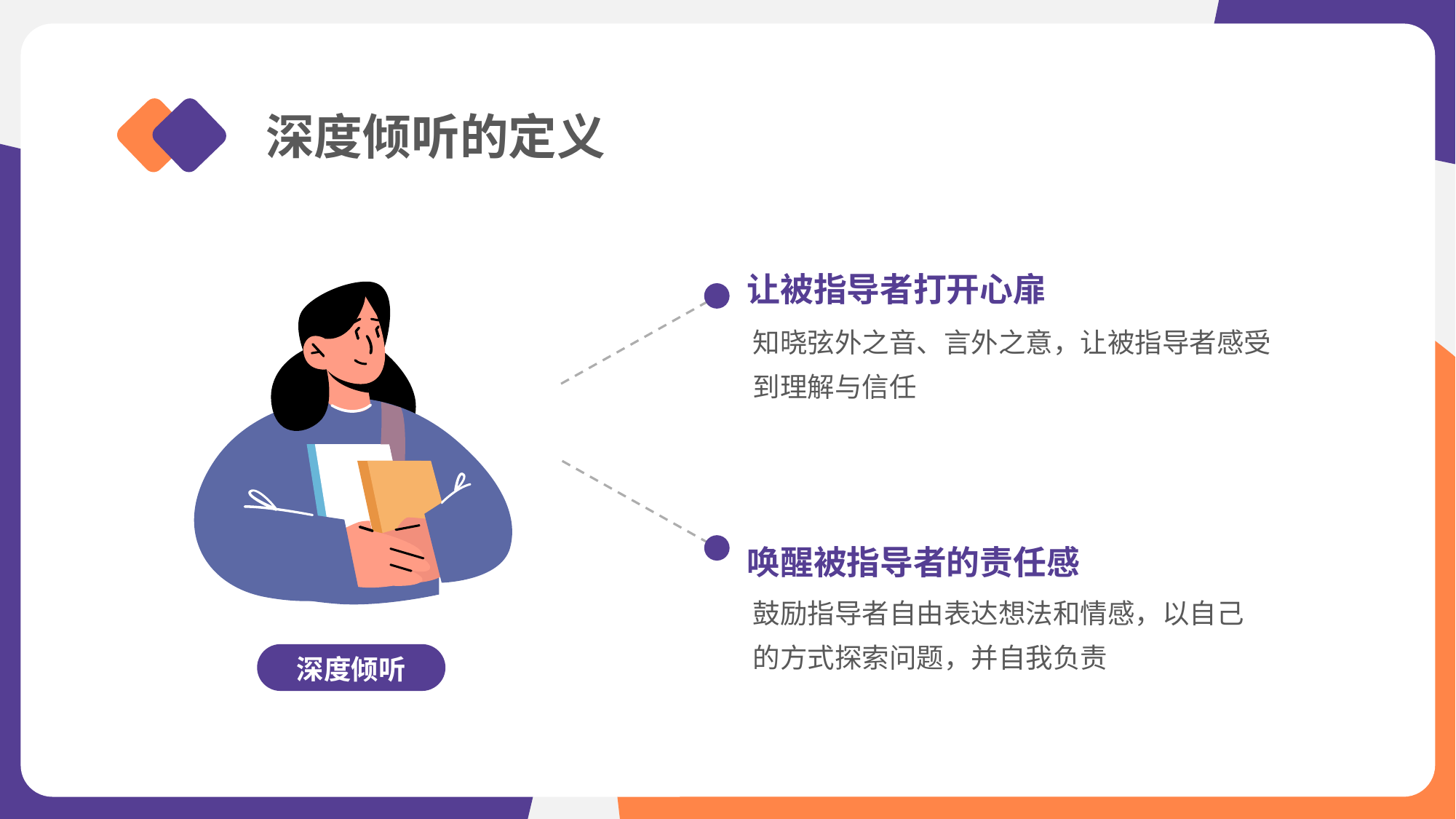

深度倾听的定义
让被指导者打开心扉

知晓弦外之音、言外之意，让被指导者感受到理解与信任
唤醒被指导者的责任感

鼓励指导者自由表达想法和情感，以自己的方式探索问题，并自我负责

深度倾听